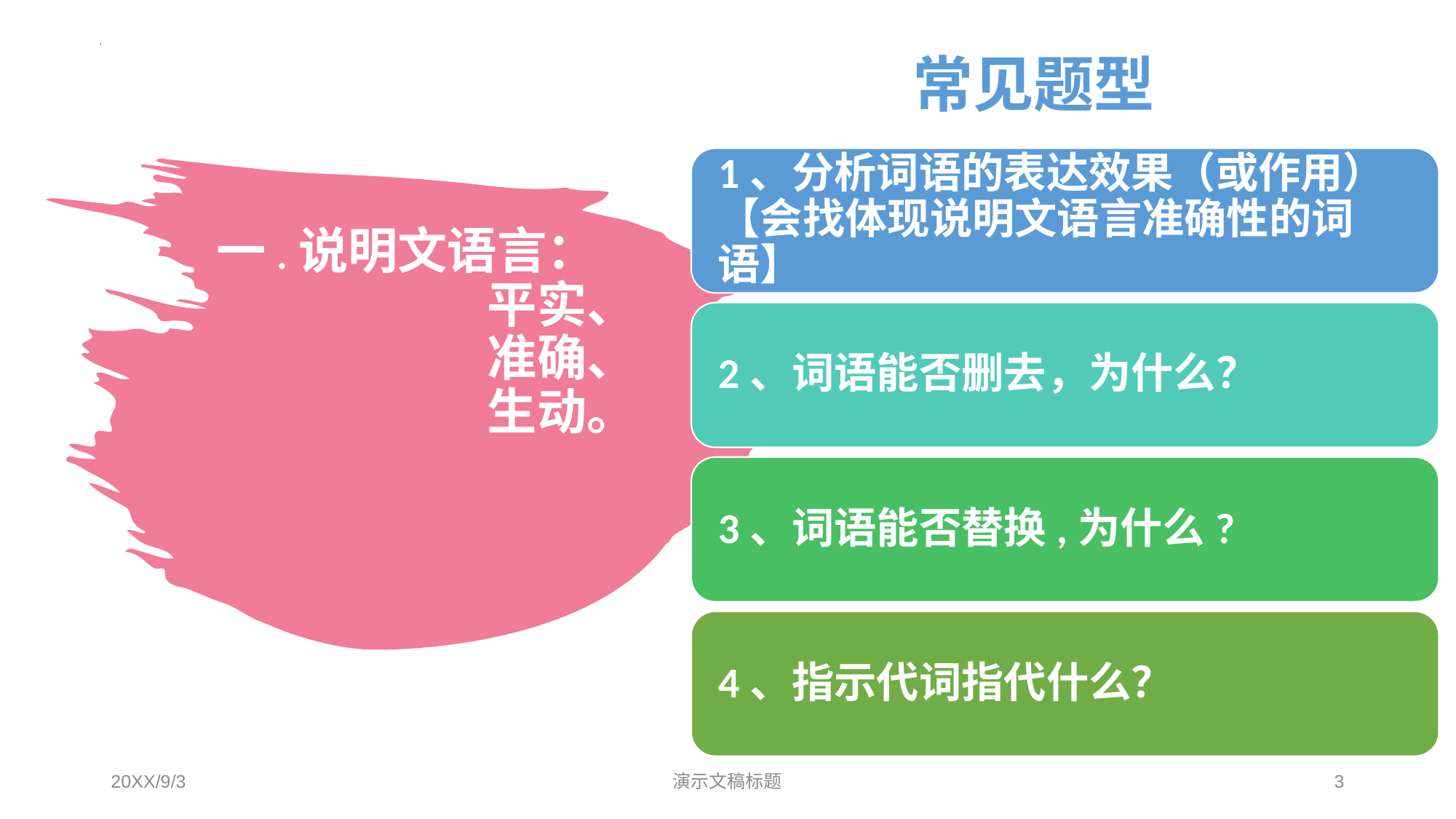

常见题型
1、分析词语的表达效果（或作用）【会找体现说明文语言准确性的词语】
2、词语能否删去，为什么？
3、词语能否替换,为什么?
4、指示代词指代什么？
# 一.说明文语言： 平实、 准确、 生动。
20XX/9/3
演示文稿标题
3